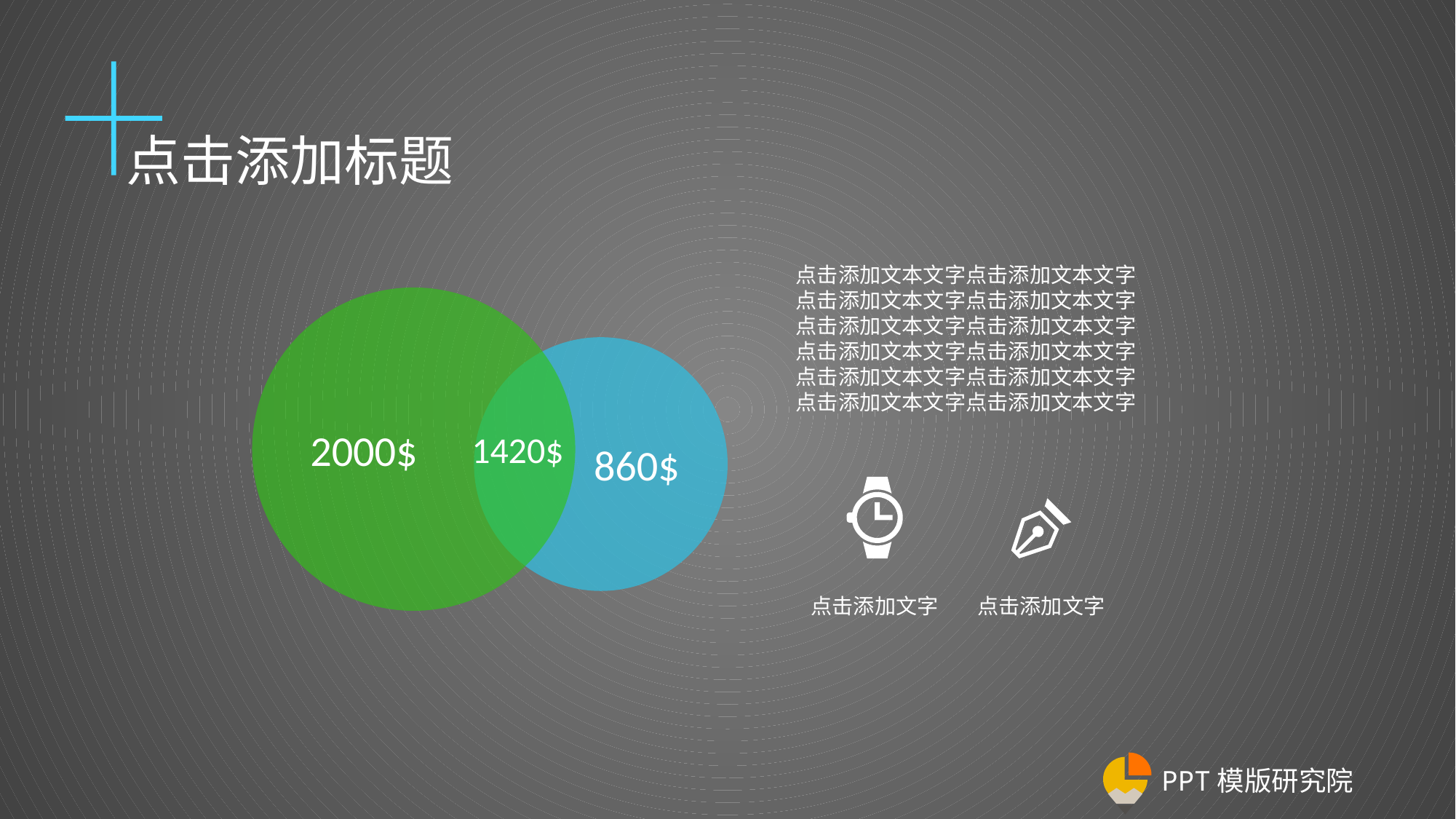

点击添加标题
点击添加文本文字点击添加文本文字
点击添加文本文字点击添加文本文字
点击添加文本文字点击添加文本文字
点击添加文本文字点击添加文本文字
点击添加文本文字点击添加文本文字
点击添加文本文字点击添加文本文字
2000$
860$
1420$

点击添加文字
点击添加文字